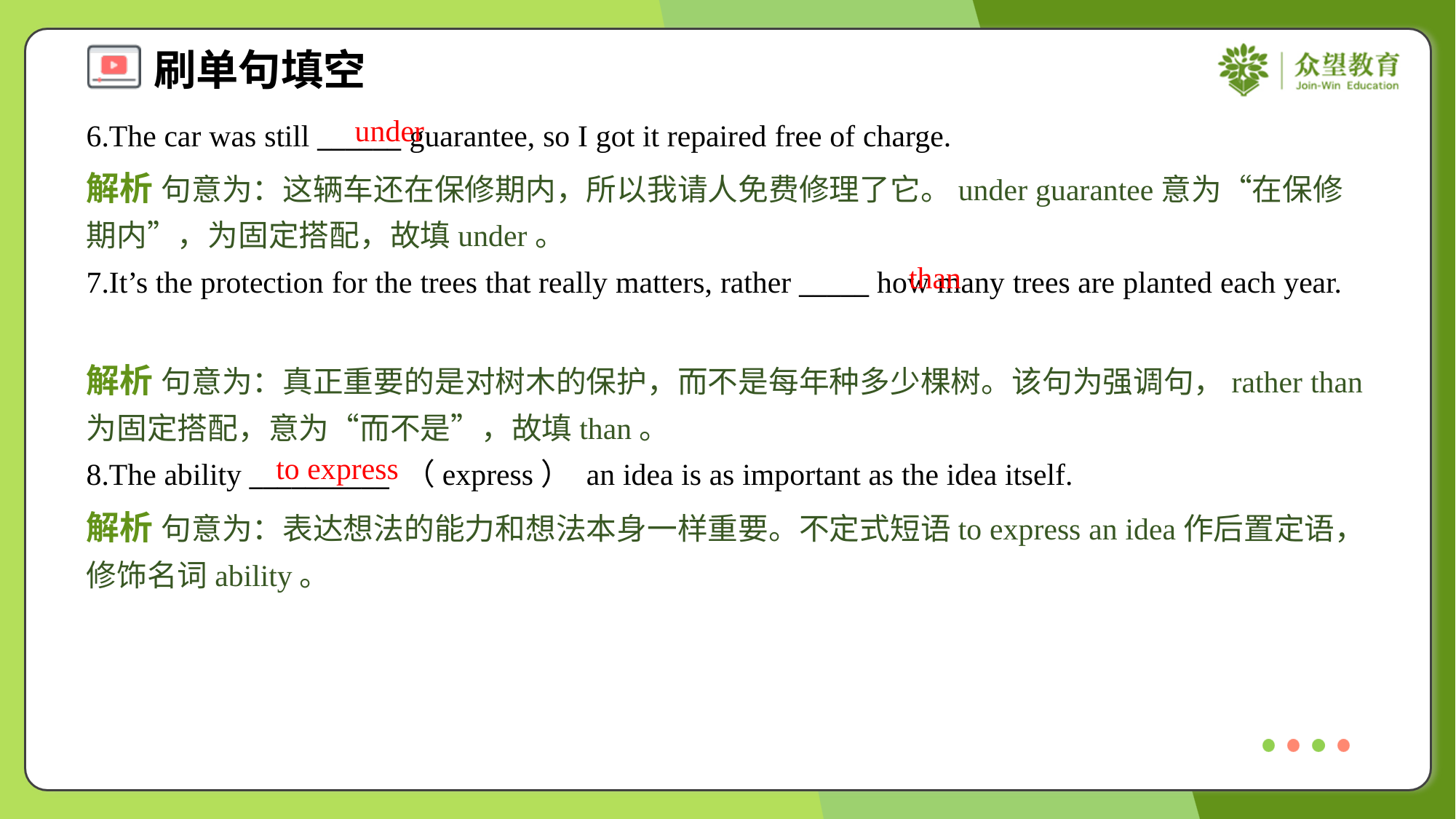

under
6.The car was still ______ guarantee, so I got it repaired free of charge.
解析 句意为：这辆车还在保修期内，所以我请人免费修理了它。under guarantee意为“在保修期内”，为固定搭配，故填under。
than
7.It’s the protection for the trees that really matters, rather _____ how many trees are planted each year.
解析 句意为：真正重要的是对树木的保护，而不是每年种多少棵树。该句为强调句，rather than为固定搭配，意为“而不是”，故填than。
to express
8.The ability __________ （express） an idea is as important as the idea itself.
解析 句意为：表达想法的能力和想法本身一样重要。不定式短语to express an idea作后置定语，修饰名词ability。